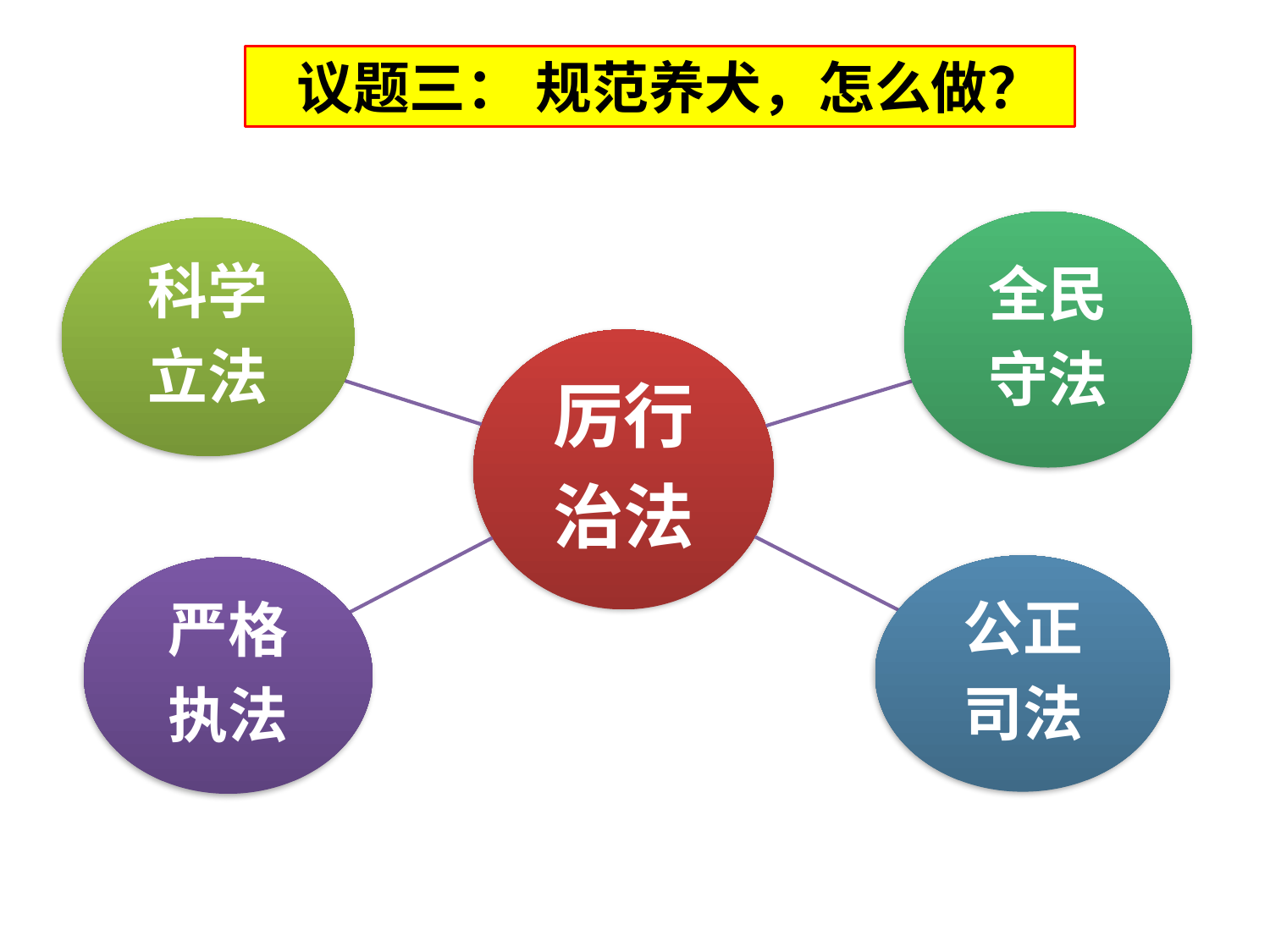

议题三： 规范养犬，怎么做？
厉行
治法

科学
立法

全民
守法

公正
司法

严格
执法